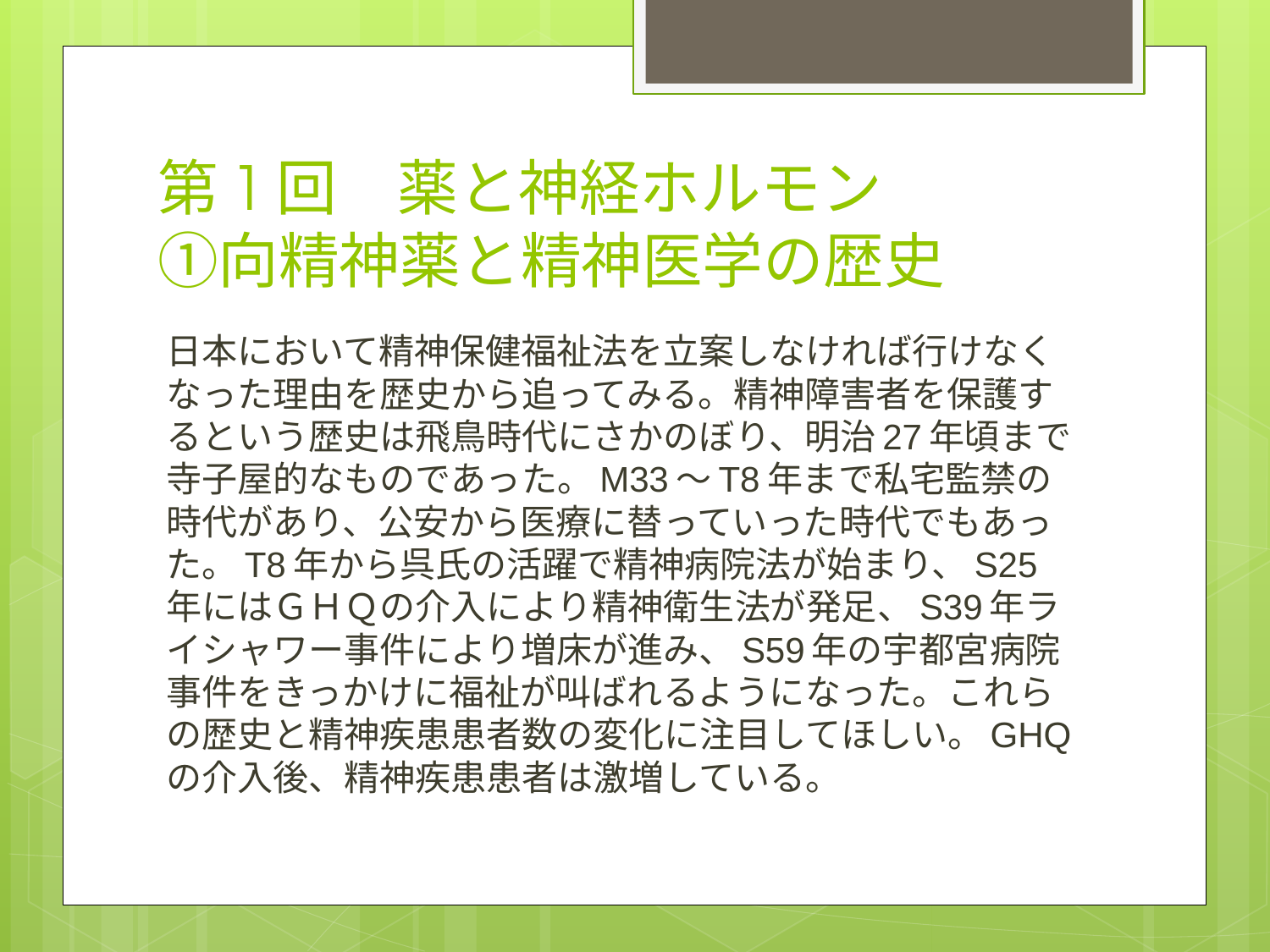

# 第1回　薬と神経ホルモン ①向精神薬と精神医学の歴史
日本において精神保健福祉法を立案しなければ行けなくなった理由を歴史から追ってみる。精神障害者を保護するという歴史は飛鳥時代にさかのぼり、明治27年頃まで寺子屋的なものであった。M33～T8年まで私宅監禁の時代があり、公安から医療に替っていった時代でもあった。T8年から呉氏の活躍で精神病院法が始まり、S25年にはＧＨＱの介入により精神衛生法が発足、S39年ライシャワー事件により増床が進み、S59年の宇都宮病院事件をきっかけに福祉が叫ばれるようになった。これらの歴史と精神疾患患者数の変化に注目してほしい。GHQの介入後、精神疾患患者は激増している。